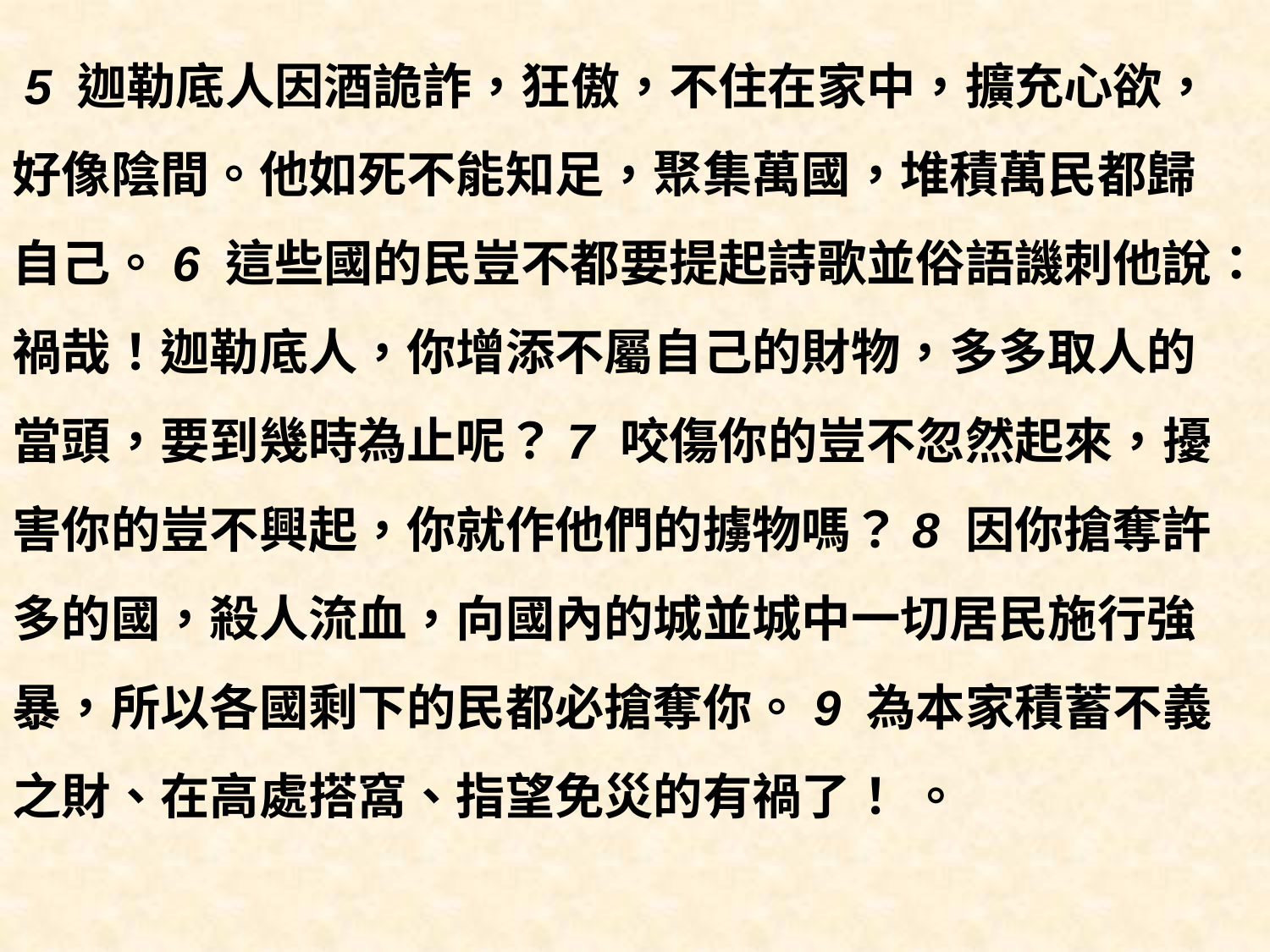

5 迦勒底人因酒詭詐，狂傲，不住在家中，擴充心欲，好像陰間。他如死不能知足，聚集萬國，堆積萬民都歸自己。6 這些國的民豈不都要提起詩歌並俗語譏刺他說：禍哉！迦勒底人，你增添不屬自己的財物，多多取人的當頭，要到幾時為止呢？7 咬傷你的豈不忽然起來，擾害你的豈不興起，你就作他們的擄物嗎？8 因你搶奪許多的國，殺人流血，向國內的城並城中一切居民施行強暴，所以各國剩下的民都必搶奪你。9 為本家積蓄不義之財、在高處搭窩、指望免災的有禍了！ 。